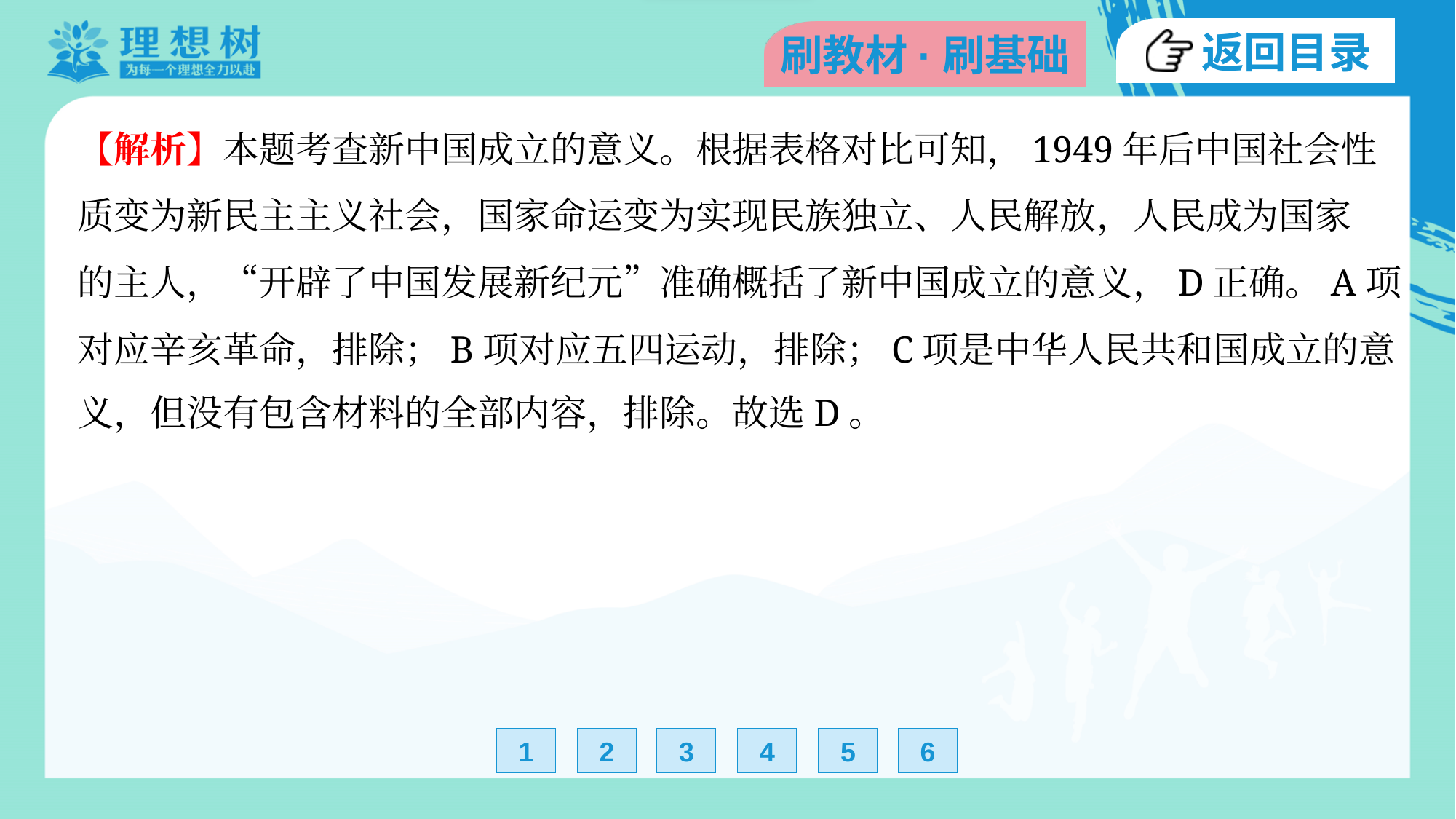

【解析】本题考查新中国成立的意义。根据表格对比可知，1949年后中国社会性
质变为新民主主义社会，国家命运变为实现民族独立、人民解放，人民成为国家
的主人，“开辟了中国发展新纪元”准确概括了新中国成立的意义，D正确。A项
对应辛亥革命，排除；B项对应五四运动，排除；C项是中华人民共和国成立的意
义，但没有包含材料的全部内容，排除。故选D。